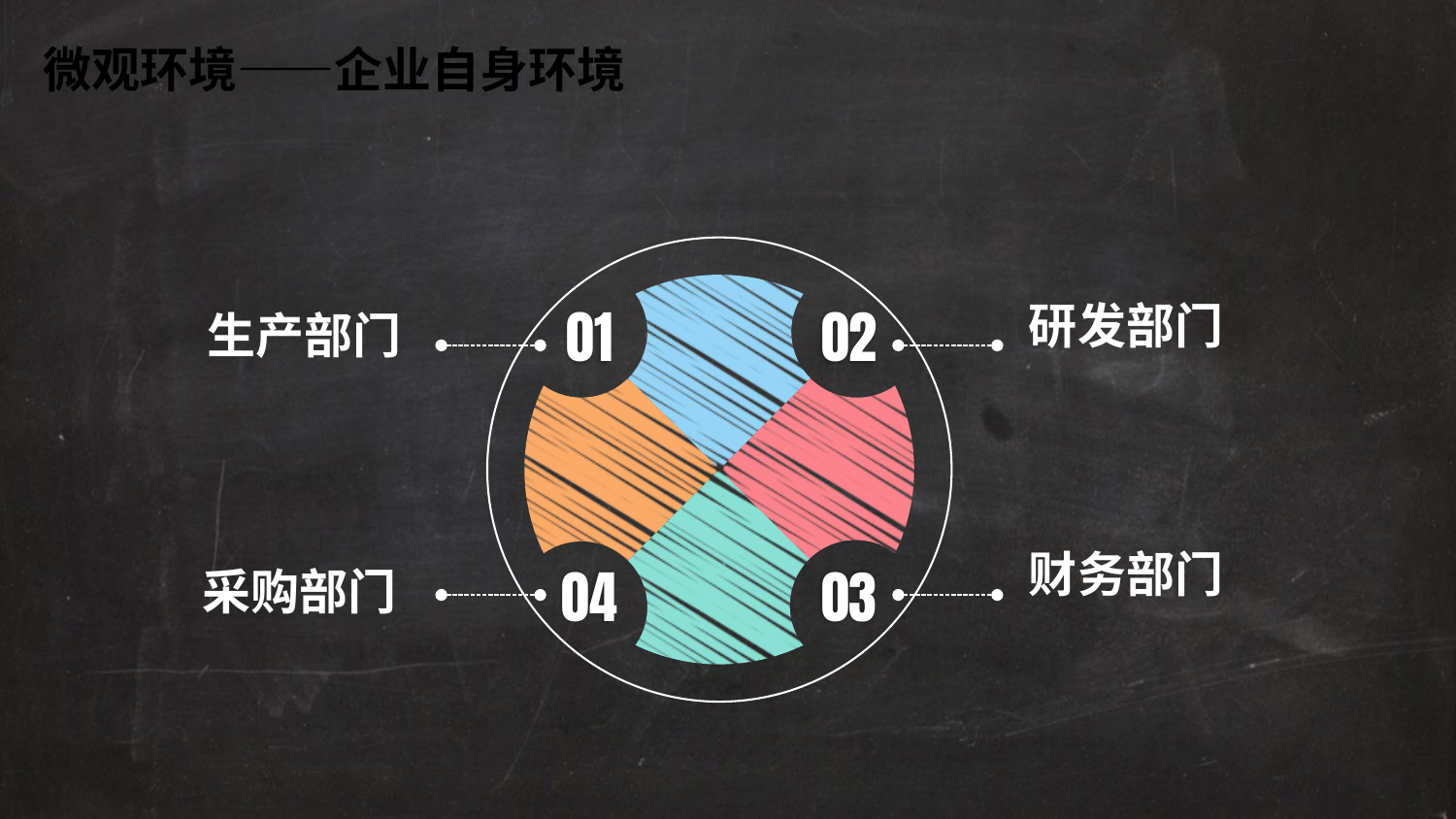

微观环境——企业自身环境

01
02
研发部门
生产部门
04
03
财务部门
采购部门